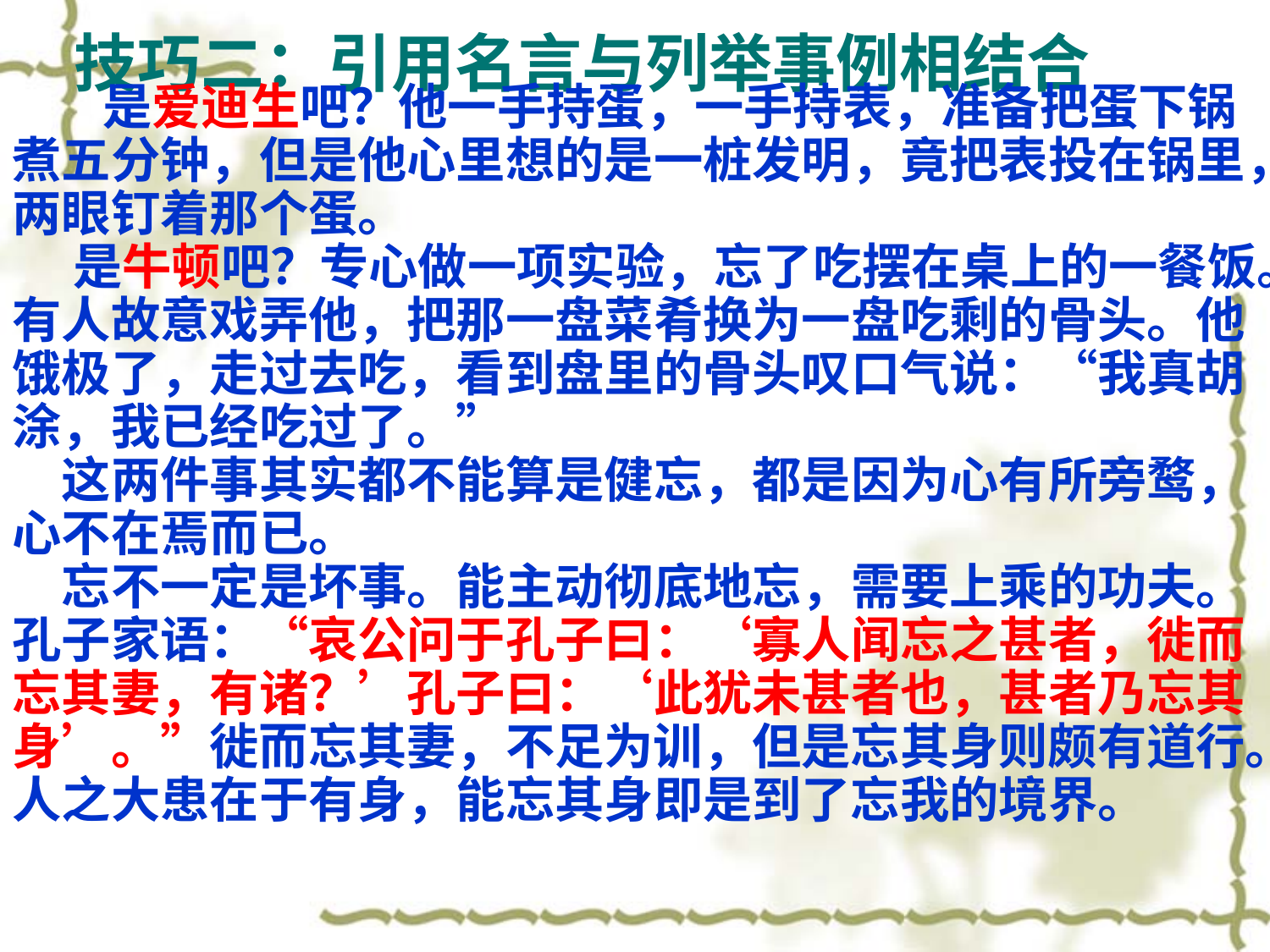

技巧二：引用名言与列举事例相结合
       是爱迪生吧？他一手持蛋，一手持表，准备把蛋下锅煮五分钟，但是他心里想的是一桩发明，竟把表投在锅里，两眼钉着那个蛋。
　 是牛顿吧？专心做一项实验，忘了吃摆在桌上的一餐饭。有人故意戏弄他，把那一盘菜肴换为一盘吃剩的骨头。他饿极了，走过去吃，看到盘里的骨头叹口气说：“我真胡涂，我已经吃过了。”
　这两件事其实都不能算是健忘，都是因为心有所旁鹜，心不在焉而已。
　忘不一定是坏事。能主动彻底地忘，需要上乘的功夫。孔子家语：“哀公问于孔子曰：‘寡人闻忘之甚者，徙而忘其妻，有诸？’孔子曰：‘此犹未甚者也，甚者乃忘其身’。”徙而忘其妻，不足为训，但是忘其身则颇有道行。人之大患在于有身，能忘其身即是到了忘我的境界。